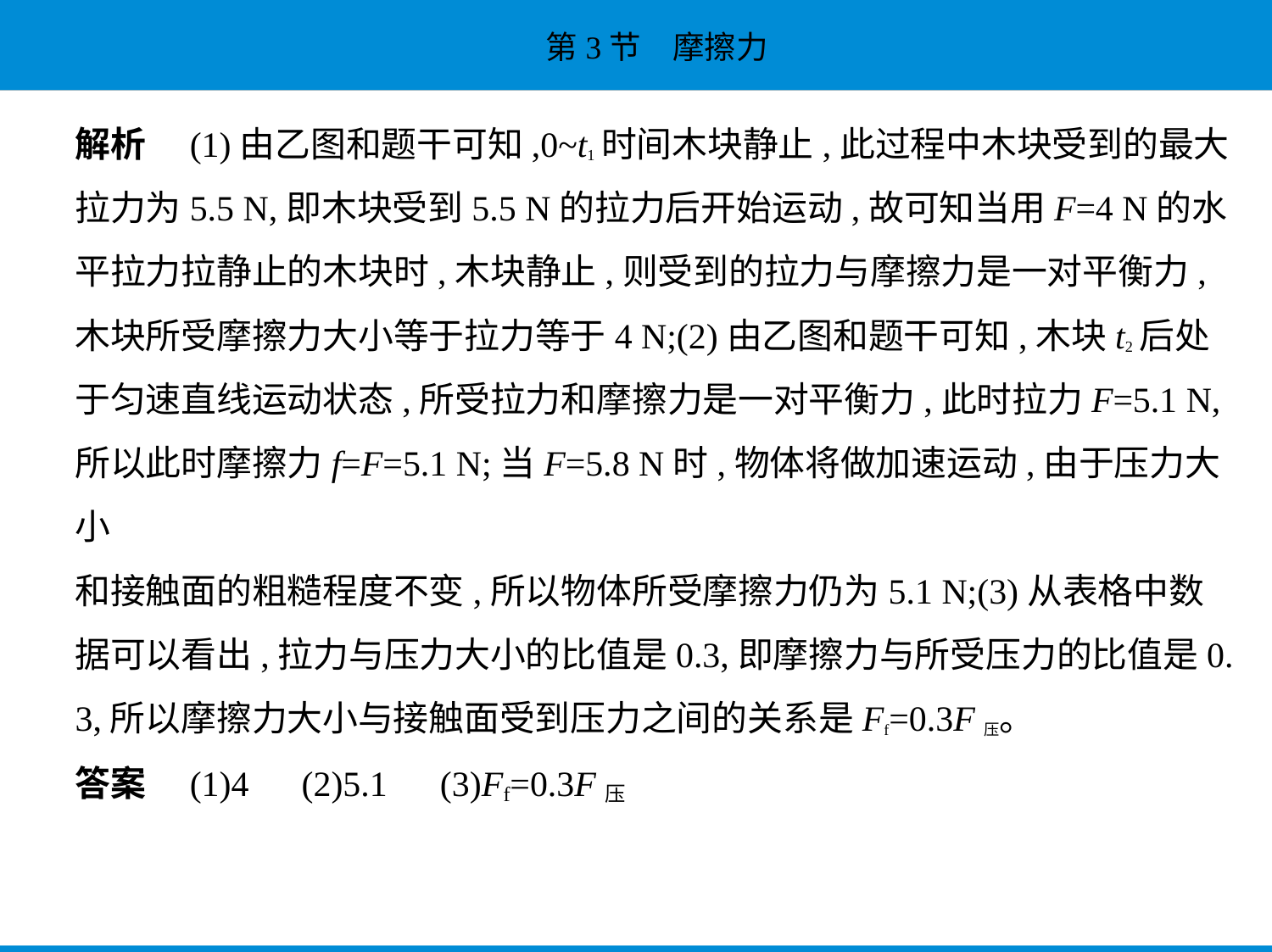

解析　(1)由乙图和题干可知,0~t1时间木块静止,此过程中木块受到的最大
拉力为5.5 N,即木块受到5.5 N的拉力后开始运动,故可知当用F=4 N的水
平拉力拉静止的木块时,木块静止,则受到的拉力与摩擦力是一对平衡力,
木块所受摩擦力大小等于拉力等于4 N;(2)由乙图和题干可知,木块t2后处
于匀速直线运动状态,所受拉力和摩擦力是一对平衡力,此时拉力F=5.1 N,
所以此时摩擦力f=F=5.1 N;当F=5.8 N时,物体将做加速运动,由于压力大小
和接触面的粗糙程度不变,所以物体所受摩擦力仍为5.1 N;(3)从表格中数
据可以看出,拉力与压力大小的比值是0.3,即摩擦力与所受压力的比值是0.
3,所以摩擦力大小与接触面受到压力之间的关系是Ff=0.3F压。
答案　(1)4　(2)5.1　(3)Ff=0.3F压